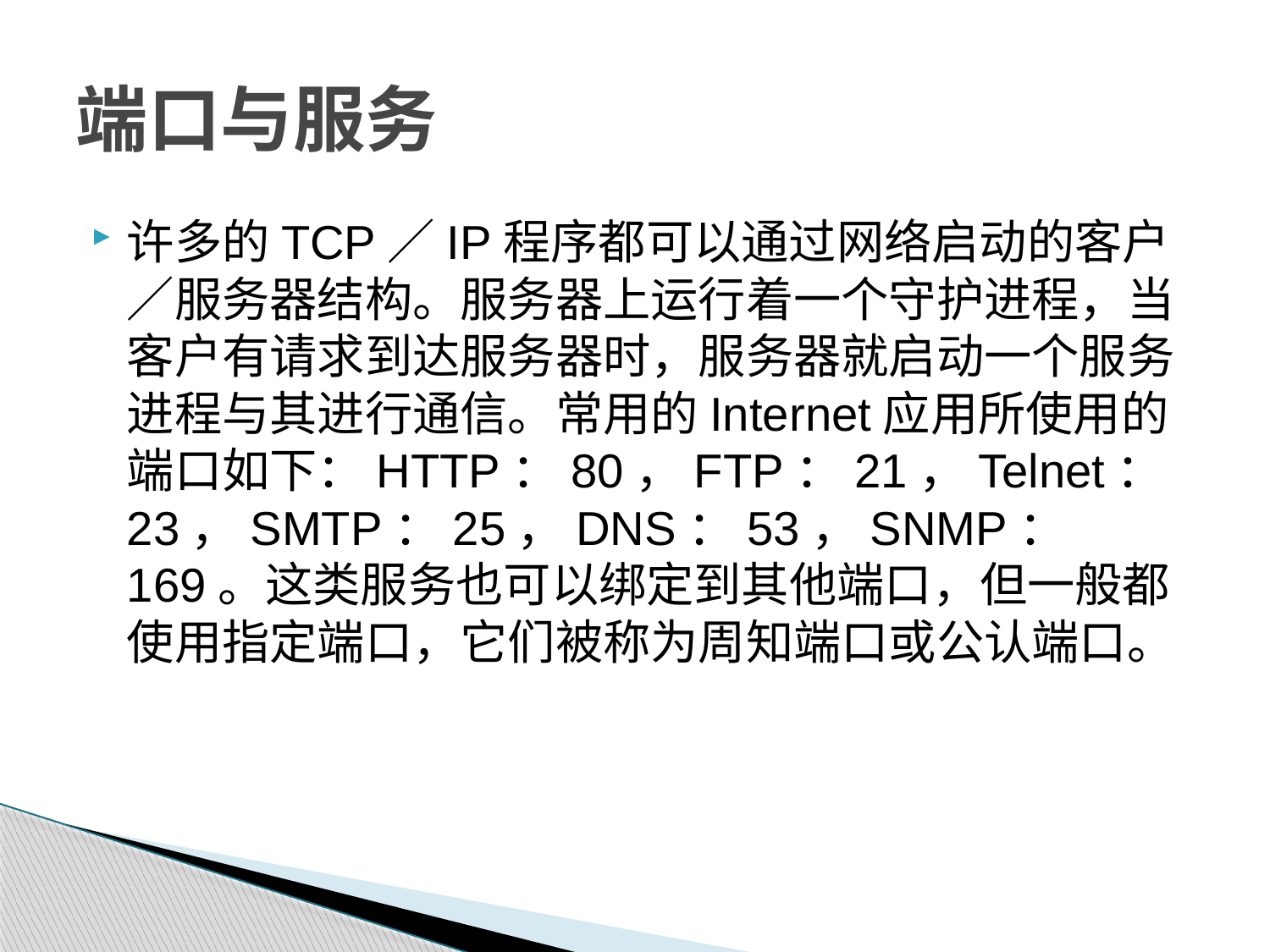

# 端口与服务
许多的TCP／IP程序都可以通过网络启动的客户／服务器结构。服务器上运行着一个守护进程，当客户有请求到达服务器时，服务器就启动一个服务进程与其进行通信。常用的Internet应用所使用的端口如下：HTTP：80，FTP：21，Telnet：23，SMTP：25，DNS：53，SNMP：169。这类服务也可以绑定到其他端口，但一般都使用指定端口，它们被称为周知端口或公认端口。